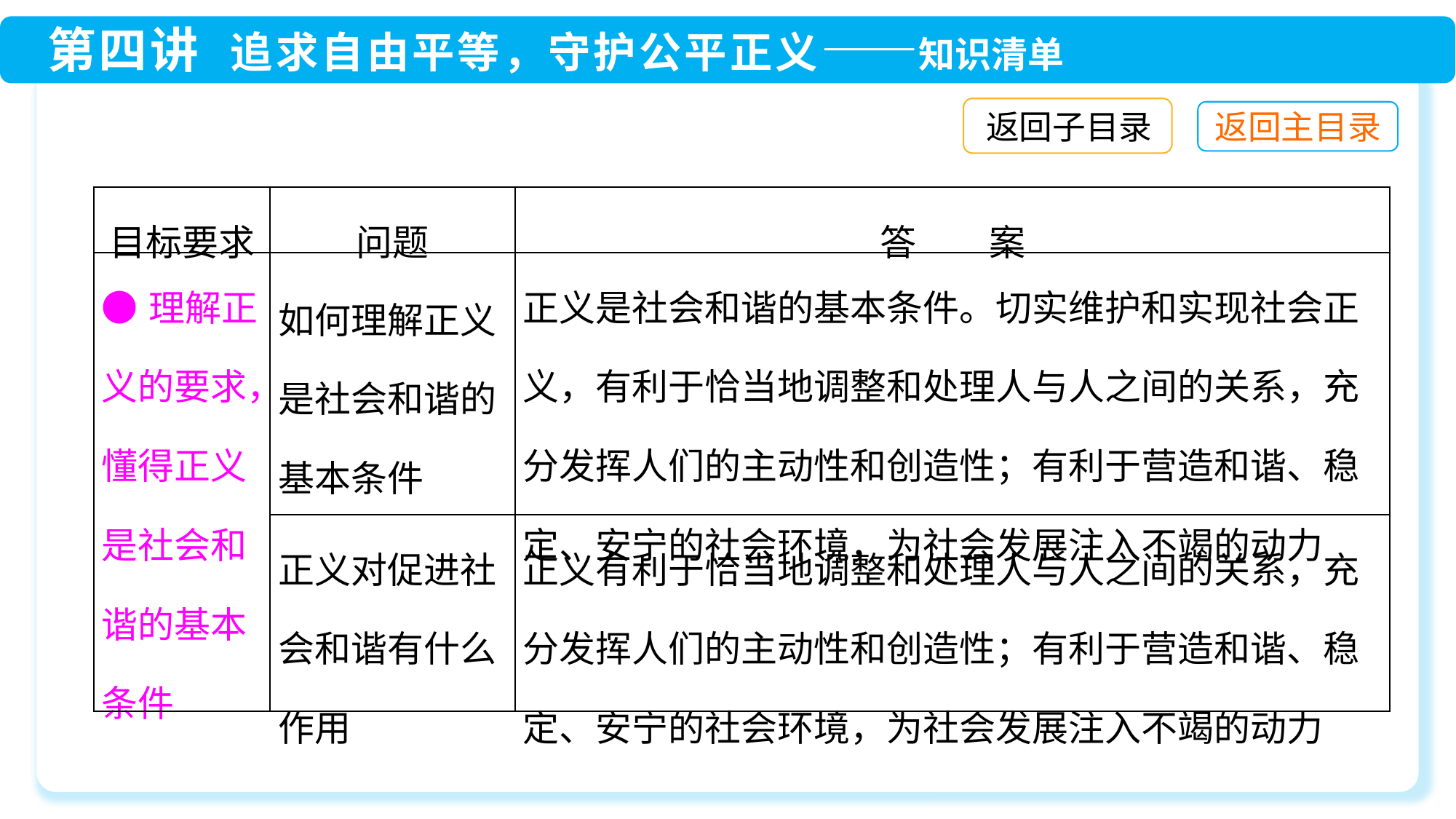

返回子目录
| 目标要求 | 问题 | 答　　案 |
| --- | --- | --- |
| ●理解正义的要求，懂得正义是社会和谐的基本条件 | 如何理解正义是社会和谐的基本条件 | 正义是社会和谐的基本条件。切实维护和实现社会正义，有利于恰当地调整和处理人与人之间的关系，充分发挥人们的主动性和创造性；有利于营造和谐、稳定、安宁的社会环境，为社会发展注入不竭的动力 |
|  | 正义对促进社会和谐有什么作用 | 正义有利于恰当地调整和处理人与人之间的关系，充分发挥人们的主动性和创造性；有利于营造和谐、稳定、安宁的社会环境，为社会发展注入不竭的动力 |